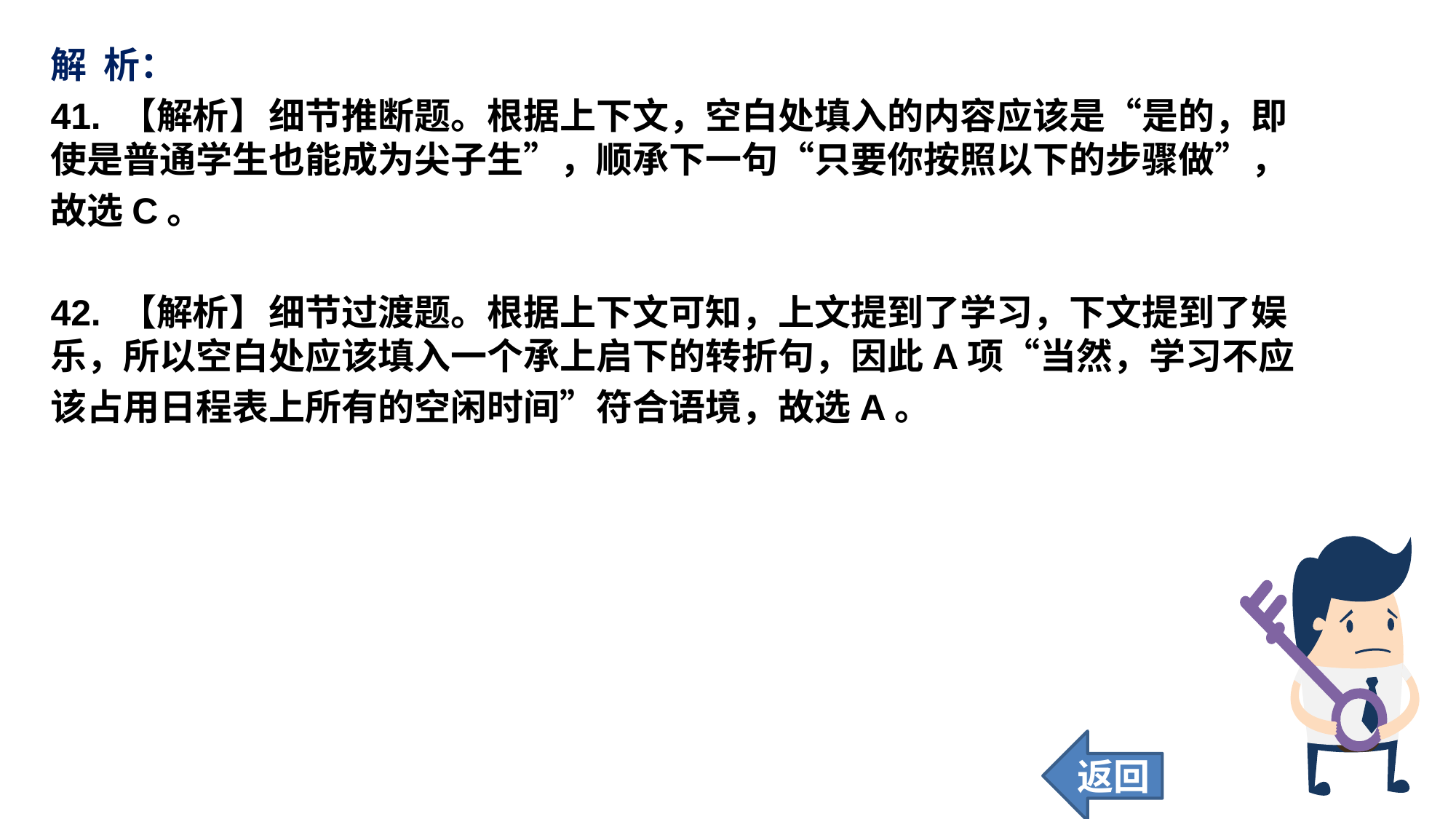

解  析：
41. 【解析】	细节推断题。根据上下文，空白处填入的内容应该是“是的，即使是普通学生也能成为尖子生”，顺承下一句“只要你按照以下的步骤做”，
故选C。

42. 【解析】	细节过渡题。根据上下文可知，上文提到了学习，下文提到了娱乐，所以空白处应该填入一个承上启下的转折句，因此A项“当然，学习不应
该占用日程表上所有的空闲时间”符合语境，故选A。

返回
45